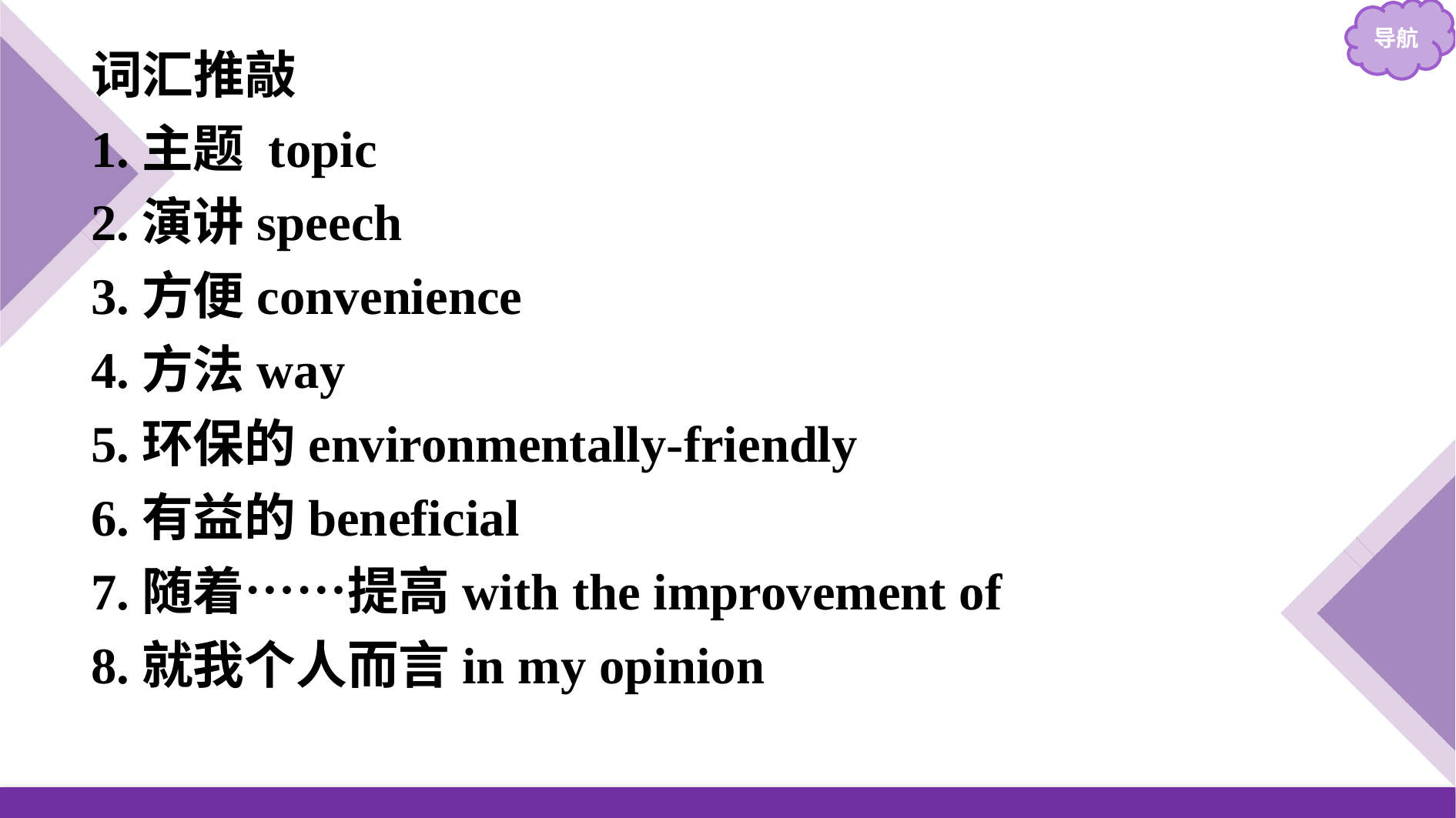

词汇推敲
1.主题 topic
2.演讲speech
3.方便convenience
4.方法way
5.环保的environmentally-friendly
6.有益的beneficial
7.随着……提高with the improvement of
8.就我个人而言in my opinion